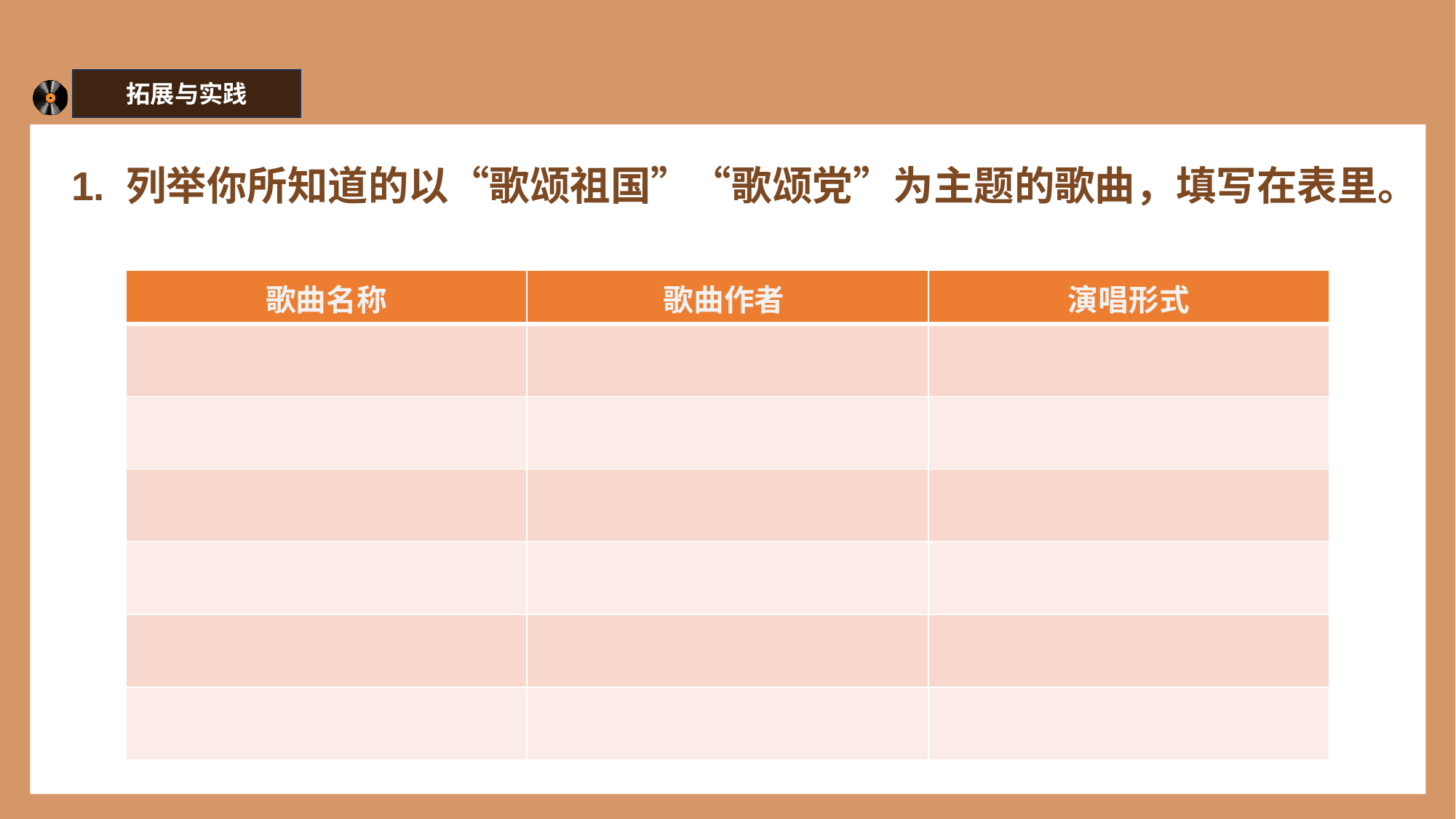

拓展与实践
1. 列举你所知道的以“歌颂祖国”“歌颂党”为主题的歌曲，填写在表里。
| 歌曲名称 | 歌曲作者 | 演唱形式 |
| --- | --- | --- |
|  |  |  |
|  |  |  |
|  |  |  |
|  |  |  |
|  |  |  |
|  |  |  |